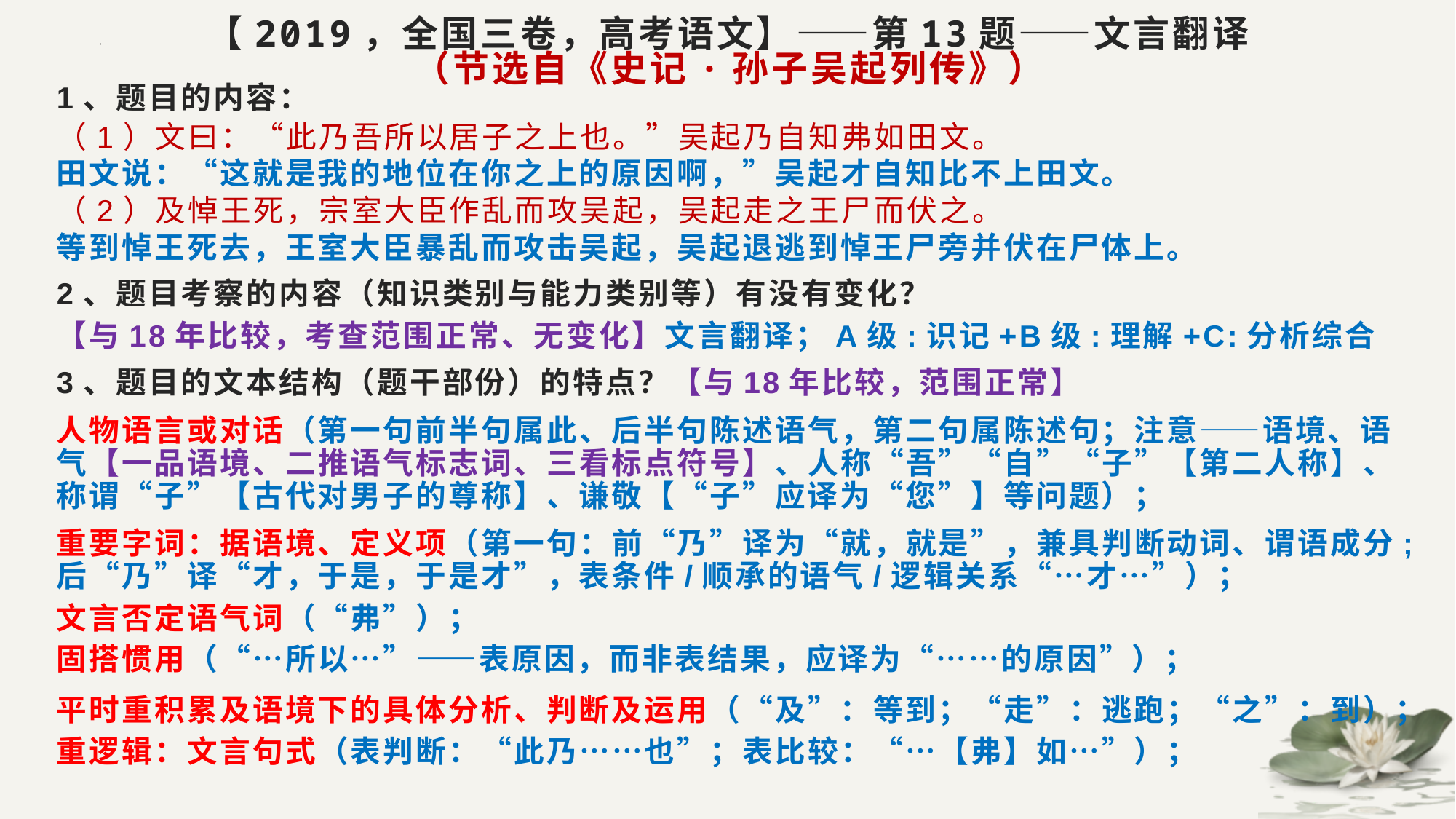

# 【2019，全国三卷，高考语文】——第13题——文言翻译 （节选自《史记·孙子吴起列传》）
1、题目的内容：
（1）文曰：“此乃吾所以居子之上也。”吴起乃自知弗如田文。
田文说：“这就是我的地位在你之上的原因啊，”吴起才自知比不上田文。
（2）及悼王死，宗室大臣作乱而攻吴起，吴起走之王尸而伏之。
等到悼王死去，王室大臣暴乱而攻击吴起，吴起退逃到悼王尸旁并伏在尸体上。
2、题目考察的内容（知识类别与能力类别等）有没有变化？
【与18年比较，考查范围正常、无变化】文言翻译；A级:识记+B级:理解+C:分析综合
3、题目的文本结构（题干部份）的特点？【与18年比较，范围正常】
人物语言或对话（第一句前半句属此、后半句陈述语气，第二句属陈述句；注意——语境、语气【一品语境、二推语气标志词、三看标点符号】、人称“吾”“自”“子”【第二人称】、称谓“子”【古代对男子的尊称】、谦敬【“子”应译为“您”】等问题）；
重要字词：据语境、定义项（第一句：前“乃”译为“就，就是”，兼具判断动词、谓语成分;后“乃”译“才，于是，于是才”，表条件/顺承的语气/逻辑关系“…才…”）；
文言否定语气词（“弗”）；
固搭惯用（“…所以…”——表原因，而非表结果，应译为“……的原因”）；
平时重积累及语境下的具体分析、判断及运用（“及”：等到；“走”：逃跑；“之”：到）；
重逻辑：文言句式（表判断：“此乃……也”；表比较：“…【弗】如…”）；